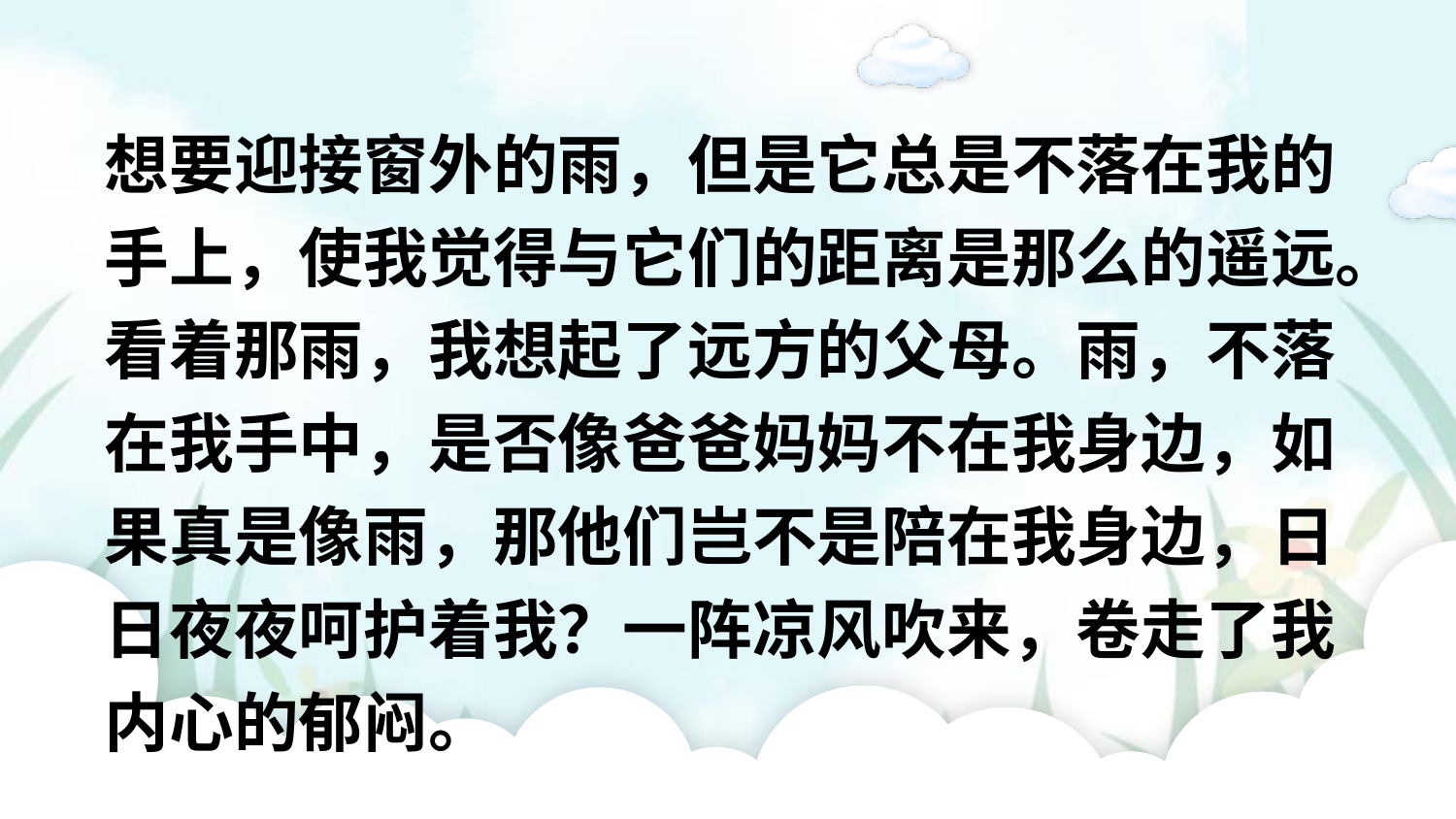

想要迎接窗外的雨，但是它总是不落在我的手上，使我觉得与它们的距离是那么的遥远。看着那雨，我想起了远方的父母。雨，不落在我手中，是否像爸爸妈妈不在我身边，如果真是像雨，那他们岂不是陪在我身边，日日夜夜呵护着我？一阵凉风吹来，卷走了我内心的郁闷。